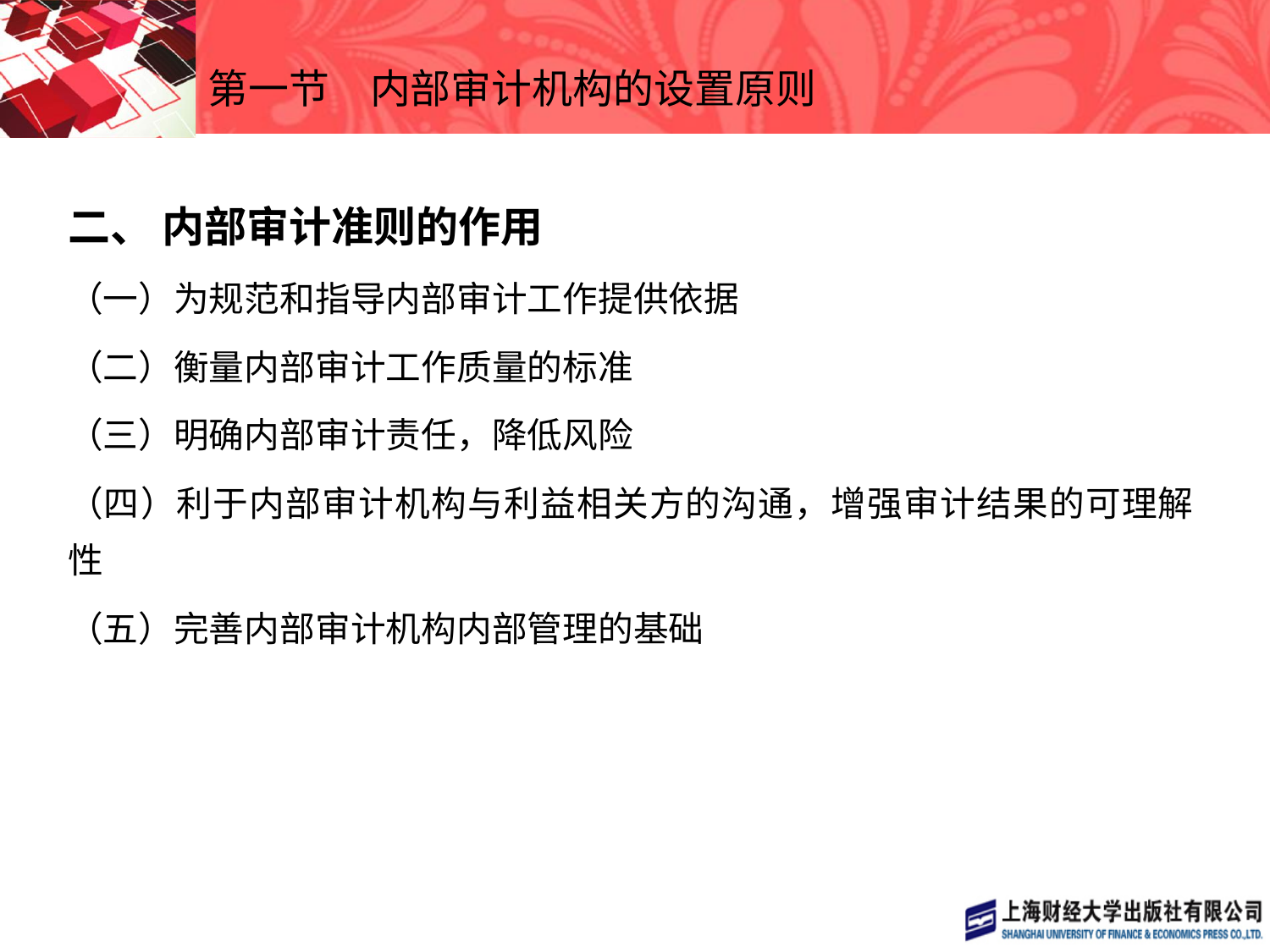

# 第一节　内部审计机构的设置原则
二、 内部审计准则的作用
（一）为规范和指导内部审计工作提供依据
（二）衡量内部审计工作质量的标准
（三）明确内部审计责任，降低风险
（四）利于内部审计机构与利益相关方的沟通，增强审计结果的可理解性
（五）完善内部审计机构内部管理的基础